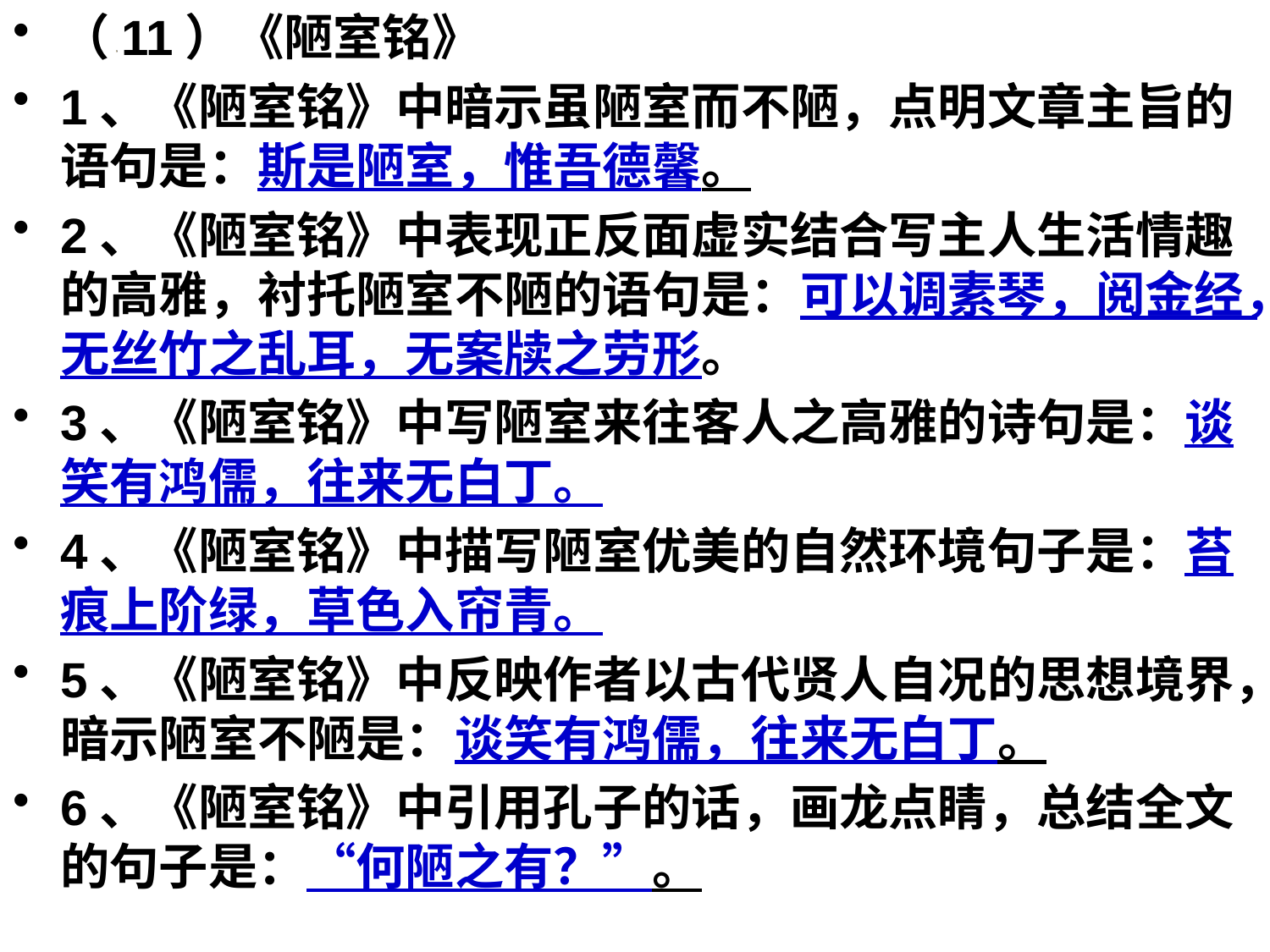

（11）《陋室铭》
1、《陋室铭》中暗示虽陋室而不陋，点明文章主旨的语句是：斯是陋室，惟吾德馨。
2、《陋室铭》中表现正反面虚实结合写主人生活情趣的高雅，衬托陋室不陋的语句是：可以调素琴，阅金经，无丝竹之乱耳，无案牍之劳形。
3、《陋室铭》中写陋室来往客人之高雅的诗句是：谈笑有鸿儒，往来无白丁。
4、《陋室铭》中描写陋室优美的自然环境句子是：苔痕上阶绿，草色入帘青。
5、《陋室铭》中反映作者以古代贤人自况的思想境界，暗示陋室不陋是：谈笑有鸿儒，往来无白丁。
6、《陋室铭》中引用孔子的话，画龙点睛，总结全文的句子是：“何陋之有？”。
#